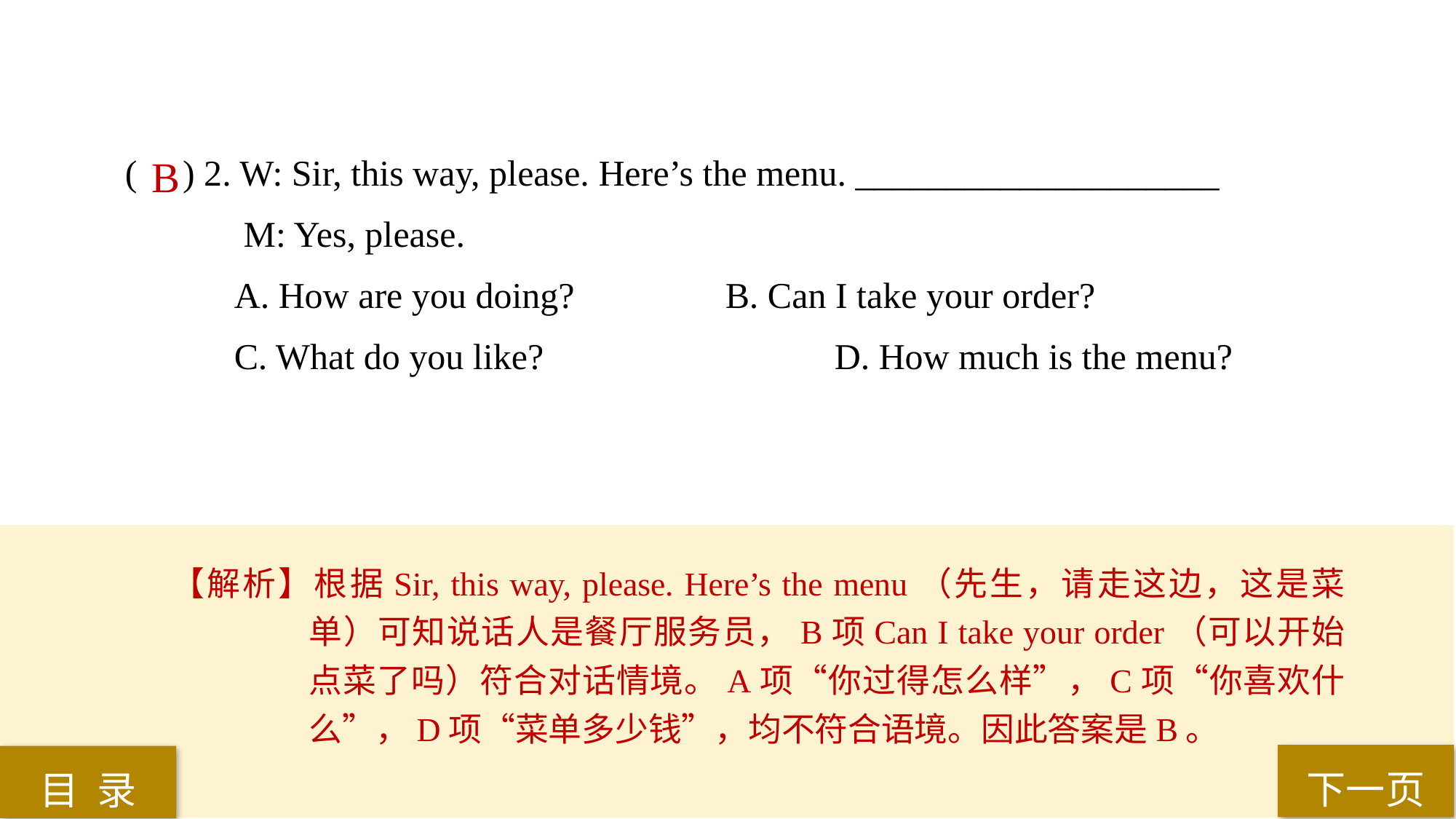

(     ) 2. W: Sir, this way, please. Here’s the menu. ____________________
 M: Yes, please.
A. How are you doing? 		B. Can I take your order?
C. What do you like? 			D. How much is the menu?
 B
【解析】根据Sir, this way, please. Here’s the menu（先生，请走这边，这是菜单）可知说话人是餐厅服务员，B项Can I take your order（可以开始点菜了吗）符合对话情境。A项“你过得怎么样”，C项“你喜欢什么”，D项“菜单多少钱”，均不符合语境。因此答案是B。